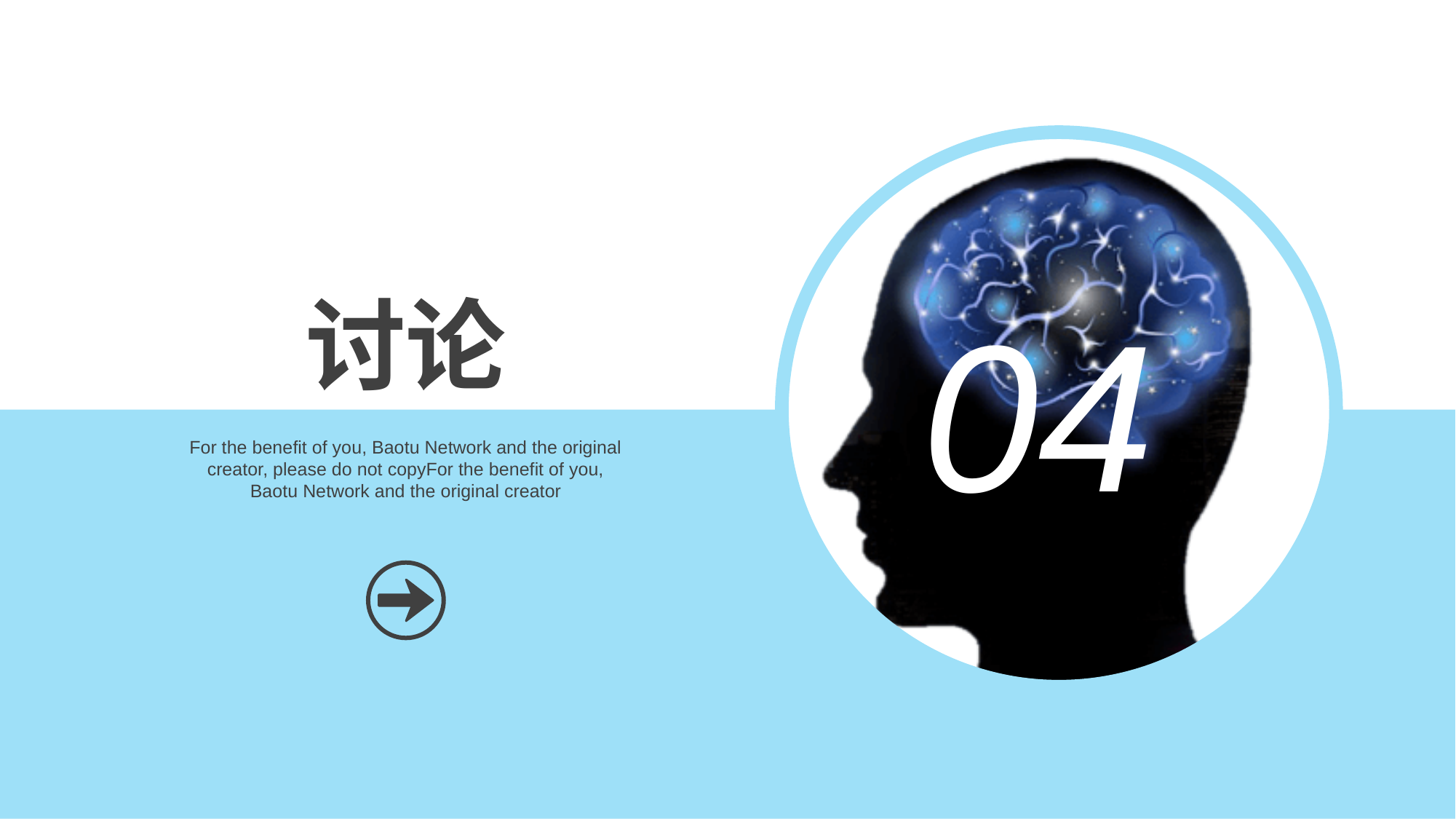

讨论
04
For the benefit of you, Baotu Network and the original creator, please do not copyFor the benefit of you, Baotu Network and the original creator